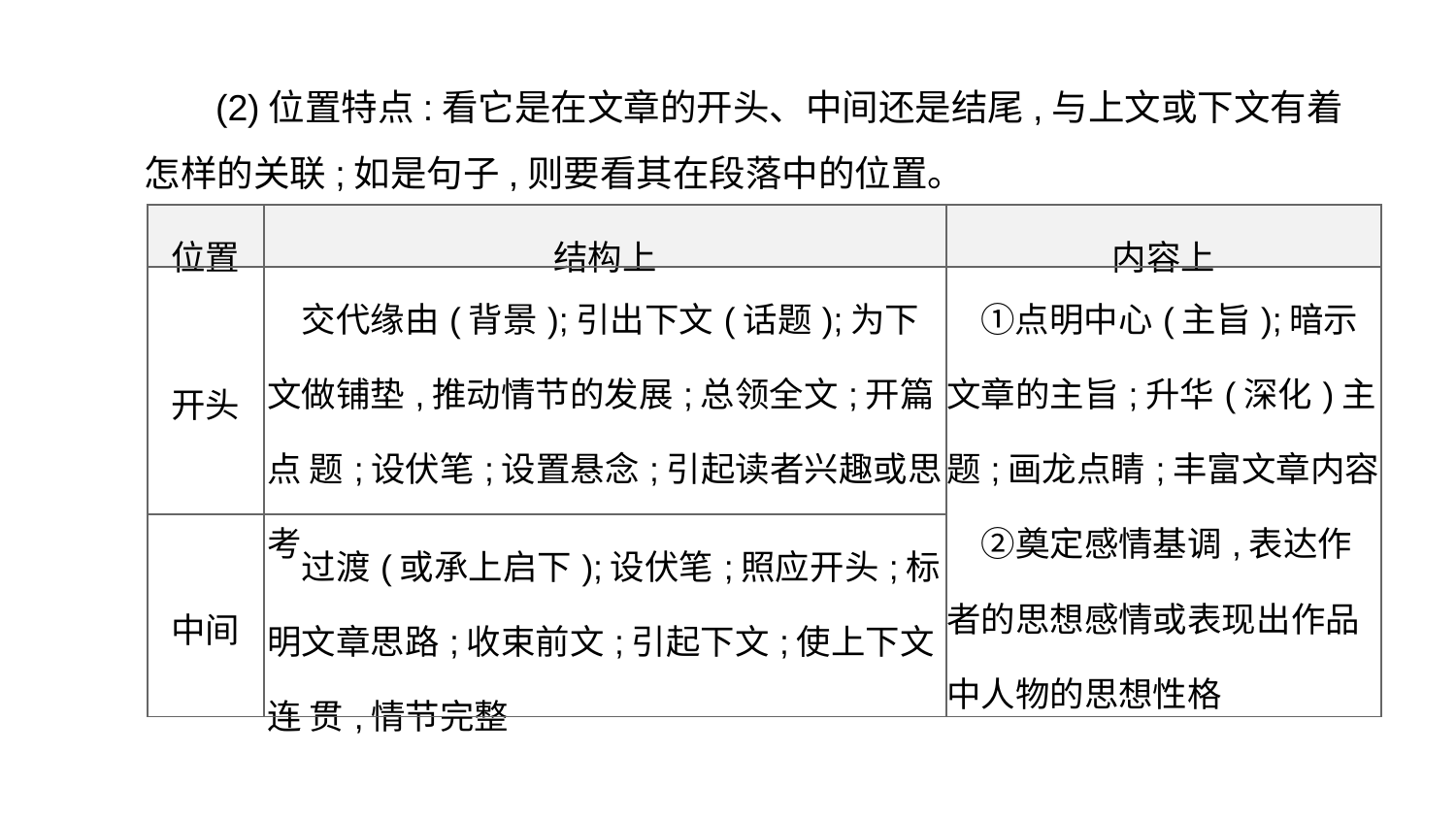

(2)位置特点:看它是在文章的开头、中间还是结尾,与上文或下文有着怎样的关联;如是句子,则要看其在段落中的位置。
| 位置 | 结构上 | 内容上 |
| --- | --- | --- |
| 开头 | 交代缘由(背景);引出下文(话题);为下文做铺垫,推动情节的发展;总领全文;开篇点 题;设伏笔;设置悬念;引起读者兴趣或思考 | ①点明中心(主旨);暗示文章的主旨;升华(深化)主题;画龙点睛;丰富文章内容 　②奠定感情基调,表达作者的思想感情或表现出作品中人物的思想性格 |
| 中间 | 过渡(或承上启下);设伏笔;照应开头;标明文章思路;收束前文;引起下文;使上下文连 贯,情节完整 |  |